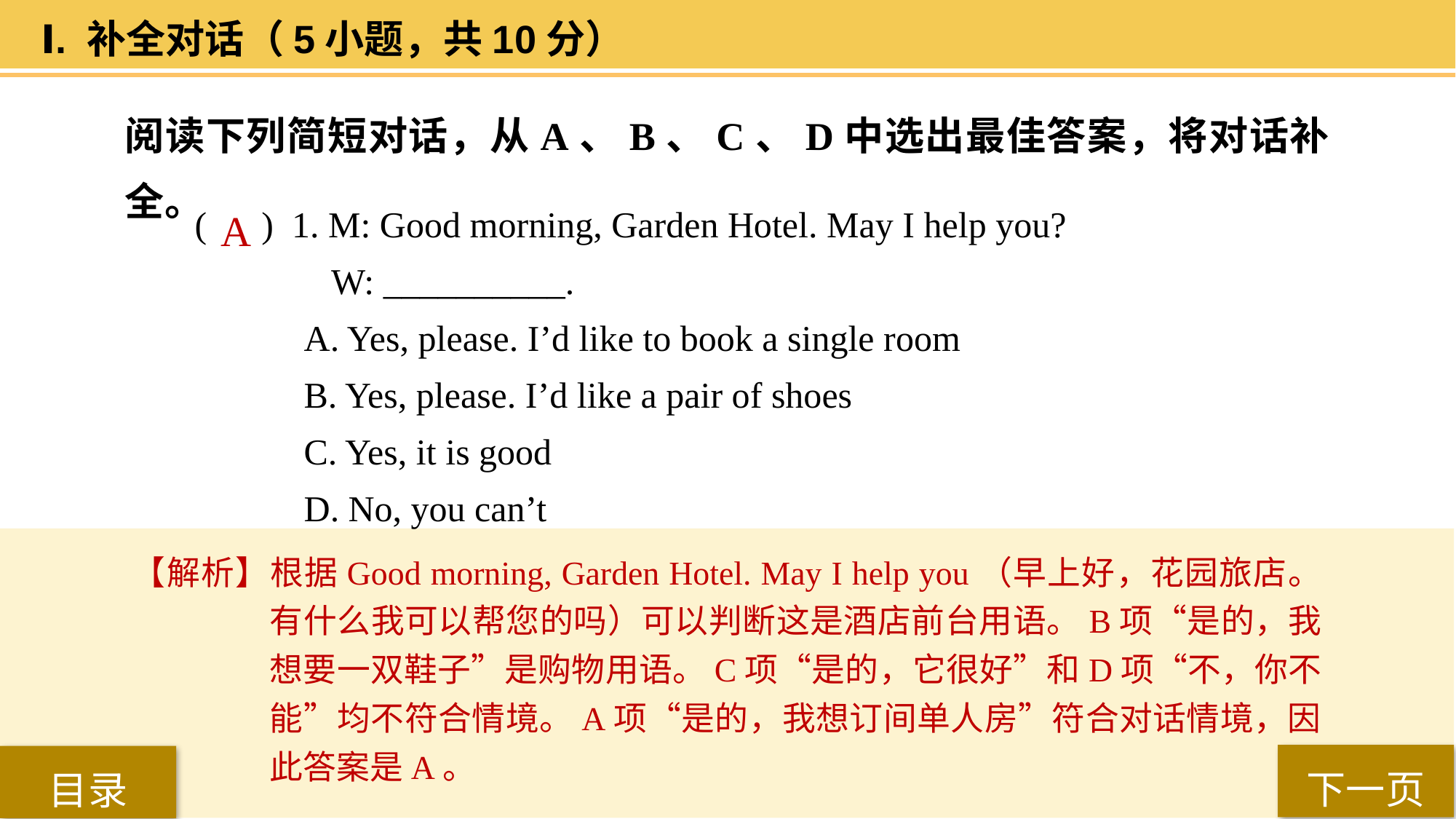

Ⅰ. 补全对话（5小题，共10分）
阅读下列简短对话，从A、B、C、D中选出最佳答案，将对话补全。
(      )  1. M: Good morning, Garden Hotel. May I help you?
   W: __________.
A. Yes, please. I’d like to book a single room
B. Yes, please. I’d like a pair of shoes
C. Yes, it is good
D. No, you can’t
 A
【解析】根据Good morning, Garden Hotel. May I help you（早上好，花园旅店。有什么我可以帮您的吗）可以判断这是酒店前台用语。B项“是的，我想要一双鞋子”是购物用语。C项“是的，它很好”和D项“不，你不能”均不符合情境。A项“是的，我想订间单人房”符合对话情境，因此答案是A。